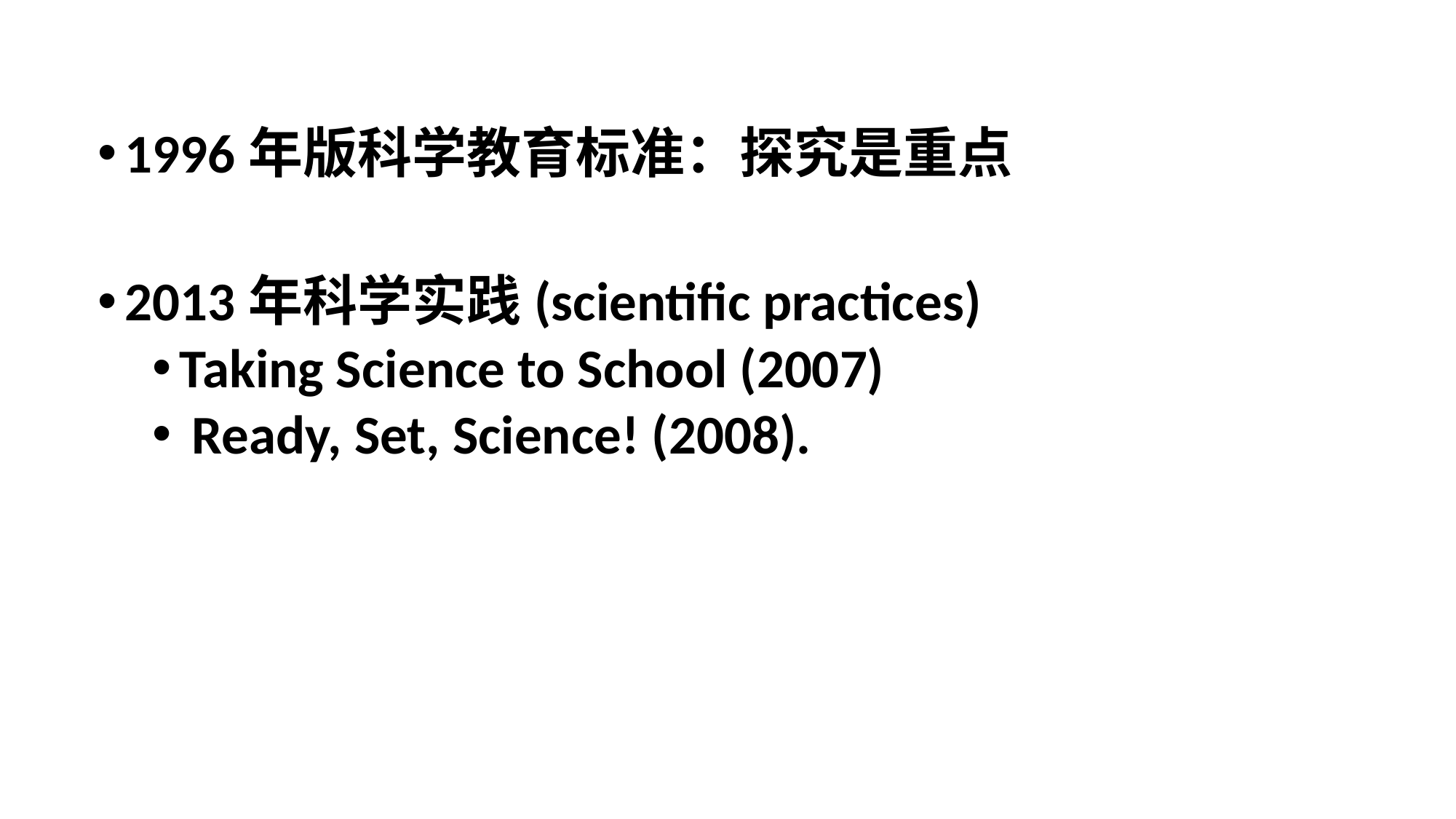

1996年版科学教育标准：探究是重点

2013年科学实践(scientific practices)
Taking Science to School (2007)
 Ready, Set, Science! (2008).